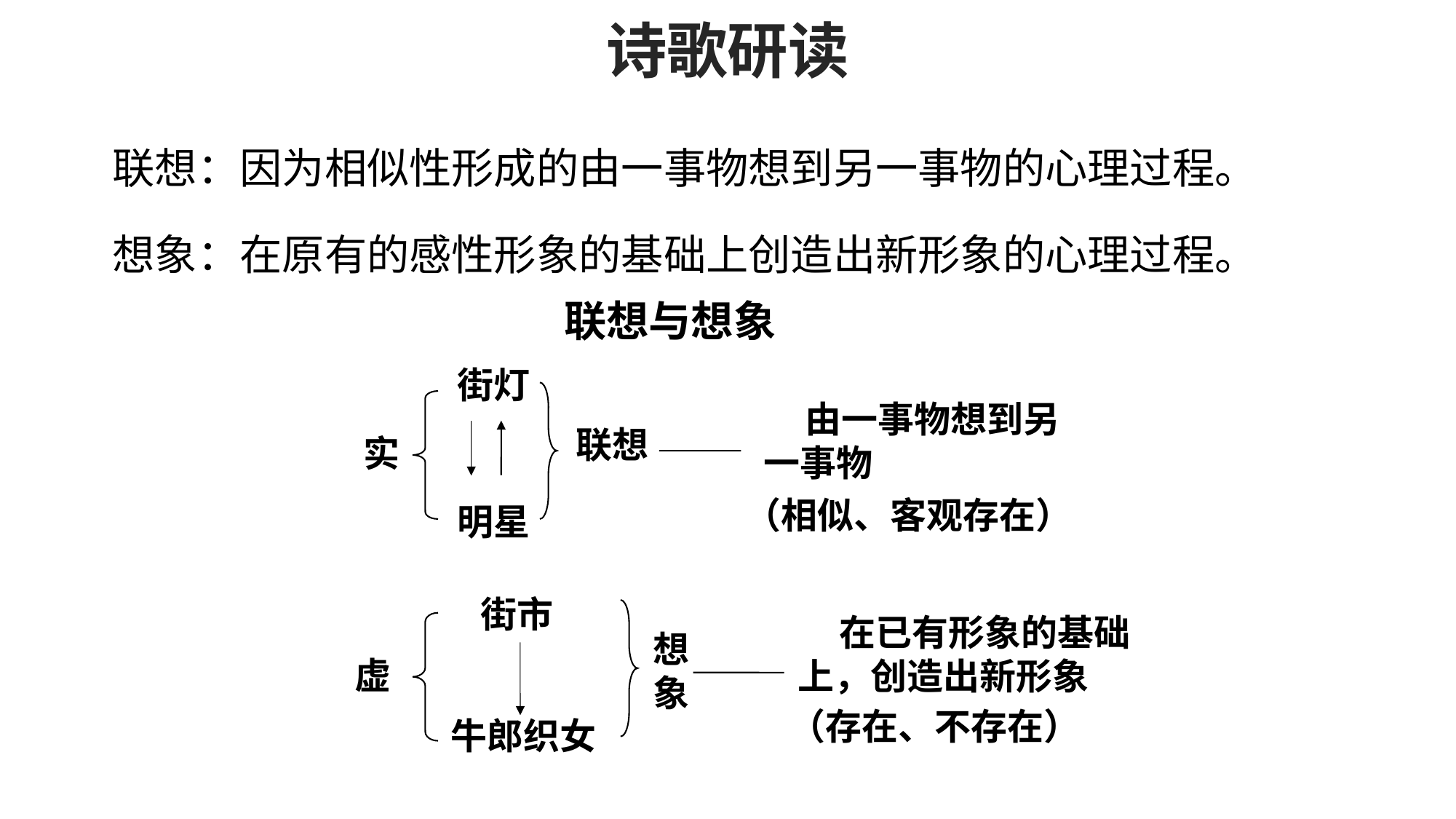

诗歌研读
联想：因为相似性形成的由一事物想到另一事物的心理过程。
想象：在原有的感性形象的基础上创造出新形象的心理过程。
   联想与想象
街灯

    由一事物想到另一事物
联想

实

（相似、客观存在）
明星
 街市

    在已有形象的基础上，创造出新形象

想象

虚

（存在、不存在）
牛郎织女